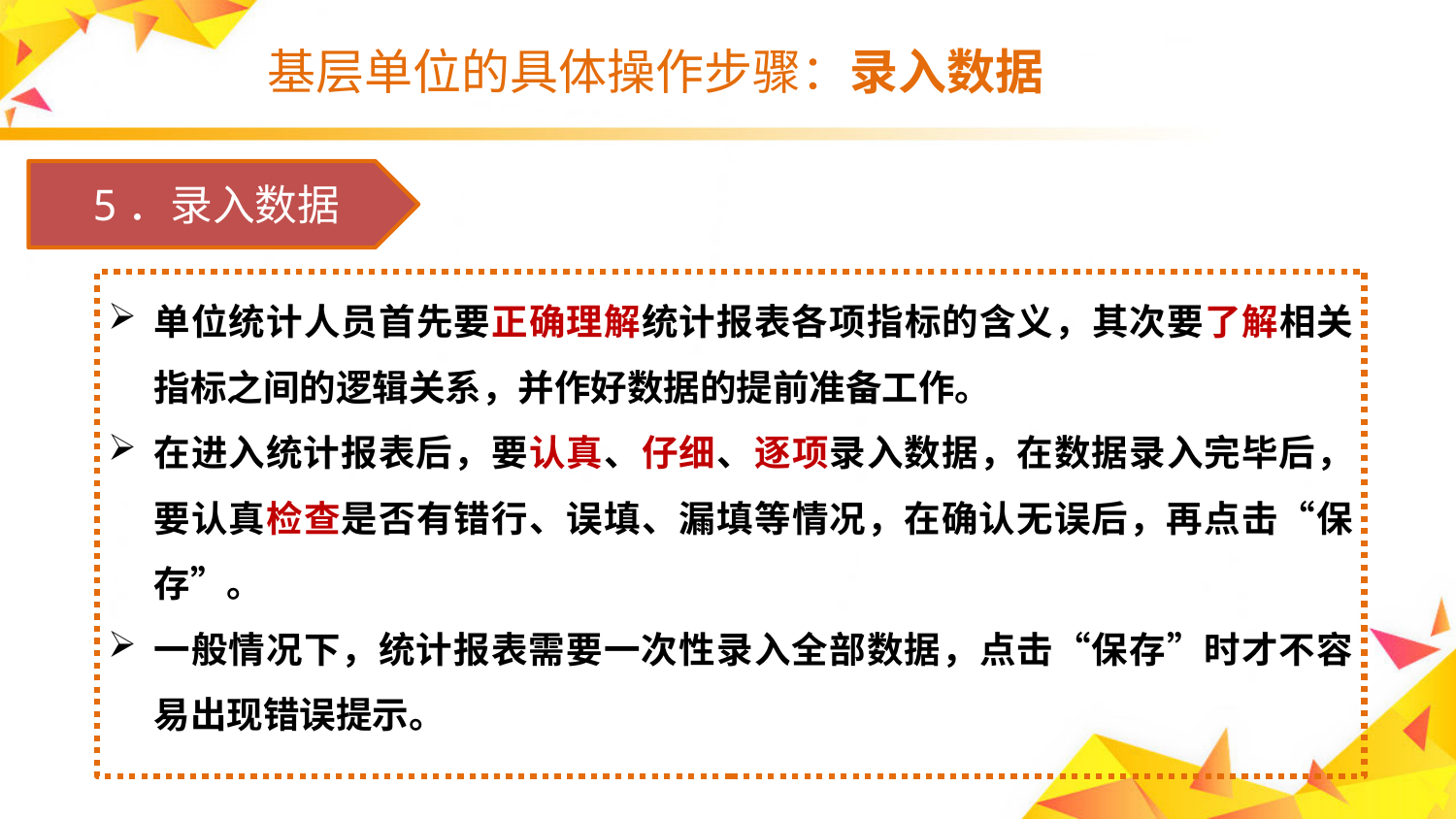

# 基层单位的具体操作步骤：录入数据
　5．录入数据
单位统计人员首先要正确理解统计报表各项指标的含义，其次要了解相关指标之间的逻辑关系，并作好数据的提前准备工作。
在进入统计报表后，要认真、仔细、逐项录入数据，在数据录入完毕后，要认真检查是否有错行、误填、漏填等情况，在确认无误后，再点击“保存”。
一般情况下，统计报表需要一次性录入全部数据，点击“保存”时才不容易出现错误提示。